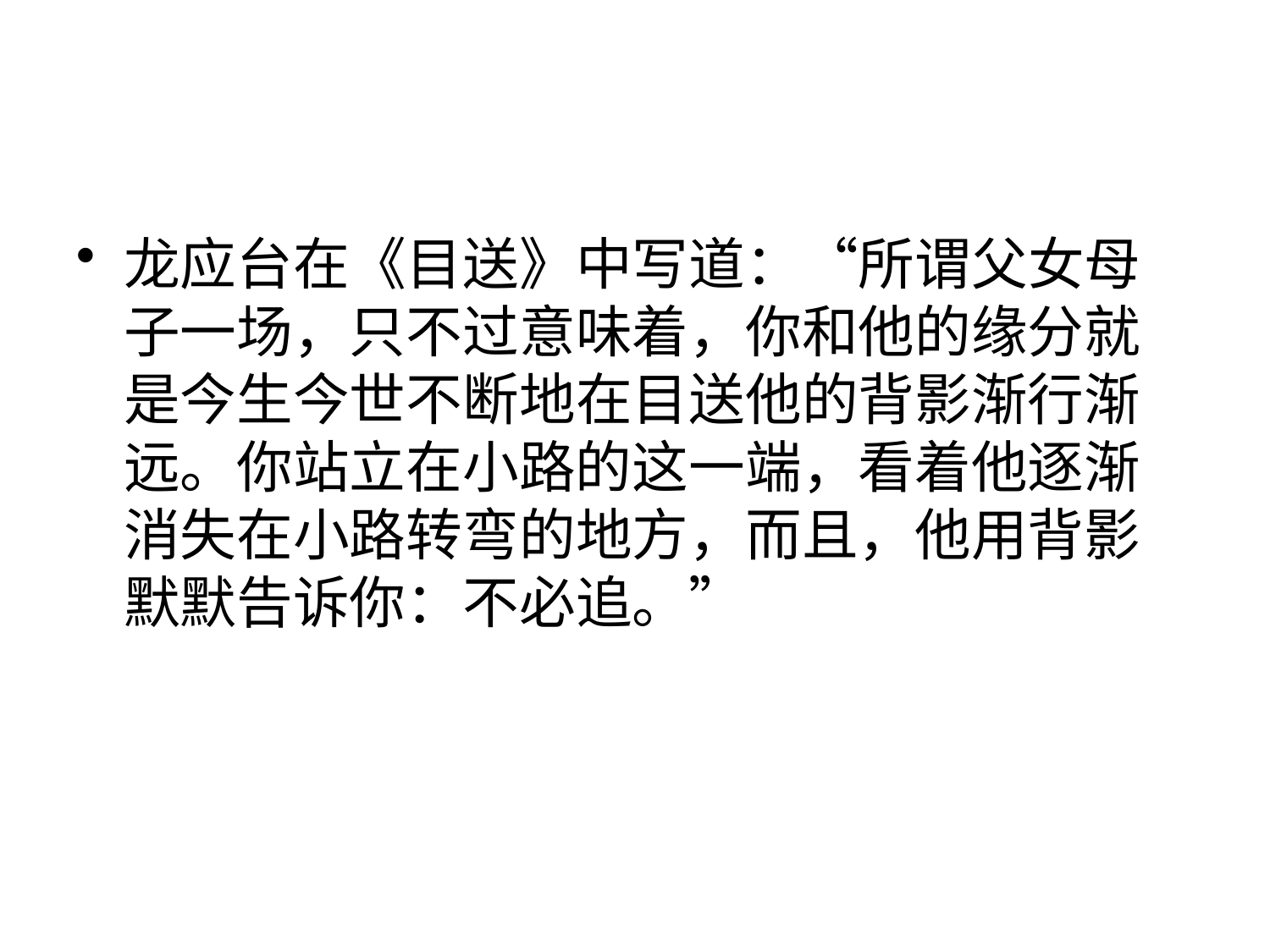

#
龙应台在《目送》中写道：“所谓父女母子一场，只不过意味着，你和他的缘分就是今生今世不断地在目送他的背影渐行渐远。你站立在小路的这一端，看着他逐渐消失在小路转弯的地方，而且，他用背影默默告诉你：不必追。”